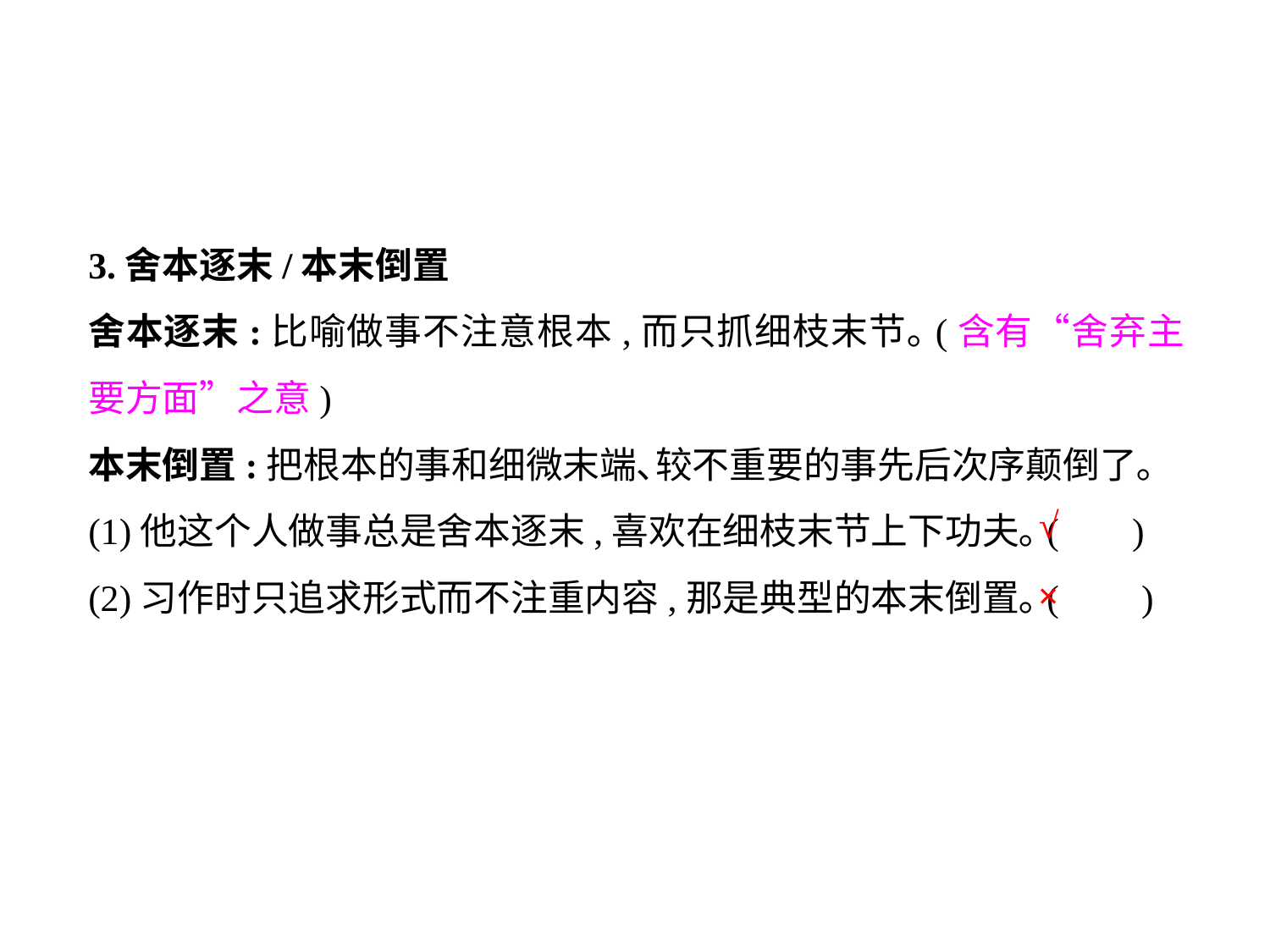

3.舍本逐末/本末倒置
舍本逐末:比喻做事不注意根本,而只抓细枝末节｡(含有“舍弃主要方面”之意)
本末倒置:把根本的事和细微末端､较不重要的事先后次序颠倒了｡
(1)他这个人做事总是舍本逐末,喜欢在细枝末节上下功夫｡(	   )
(2)习作时只追求形式而不注重内容,那是典型的本末倒置｡(	    )
√
×